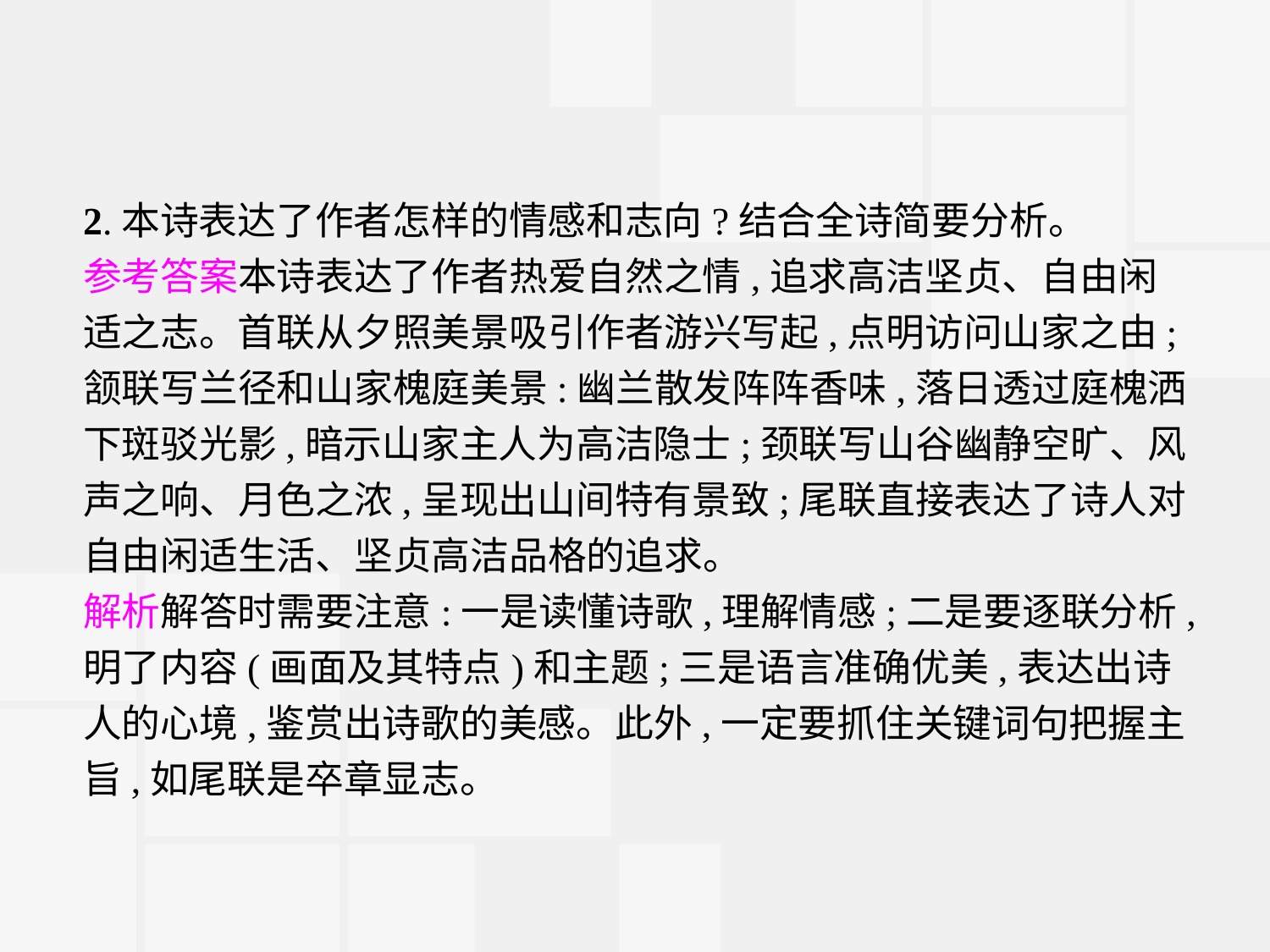

2.本诗表达了作者怎样的情感和志向?结合全诗简要分析。
参考答案本诗表达了作者热爱自然之情,追求高洁坚贞、自由闲适之志。首联从夕照美景吸引作者游兴写起,点明访问山家之由;颔联写兰径和山家槐庭美景:幽兰散发阵阵香味,落日透过庭槐洒下斑驳光影,暗示山家主人为高洁隐士;颈联写山谷幽静空旷、风声之响、月色之浓,呈现出山间特有景致;尾联直接表达了诗人对自由闲适生活、坚贞高洁品格的追求。
解析解答时需要注意:一是读懂诗歌,理解情感;二是要逐联分析,明了内容(画面及其特点)和主题;三是语言准确优美,表达出诗人的心境,鉴赏出诗歌的美感。此外,一定要抓住关键词句把握主旨,如尾联是卒章显志。